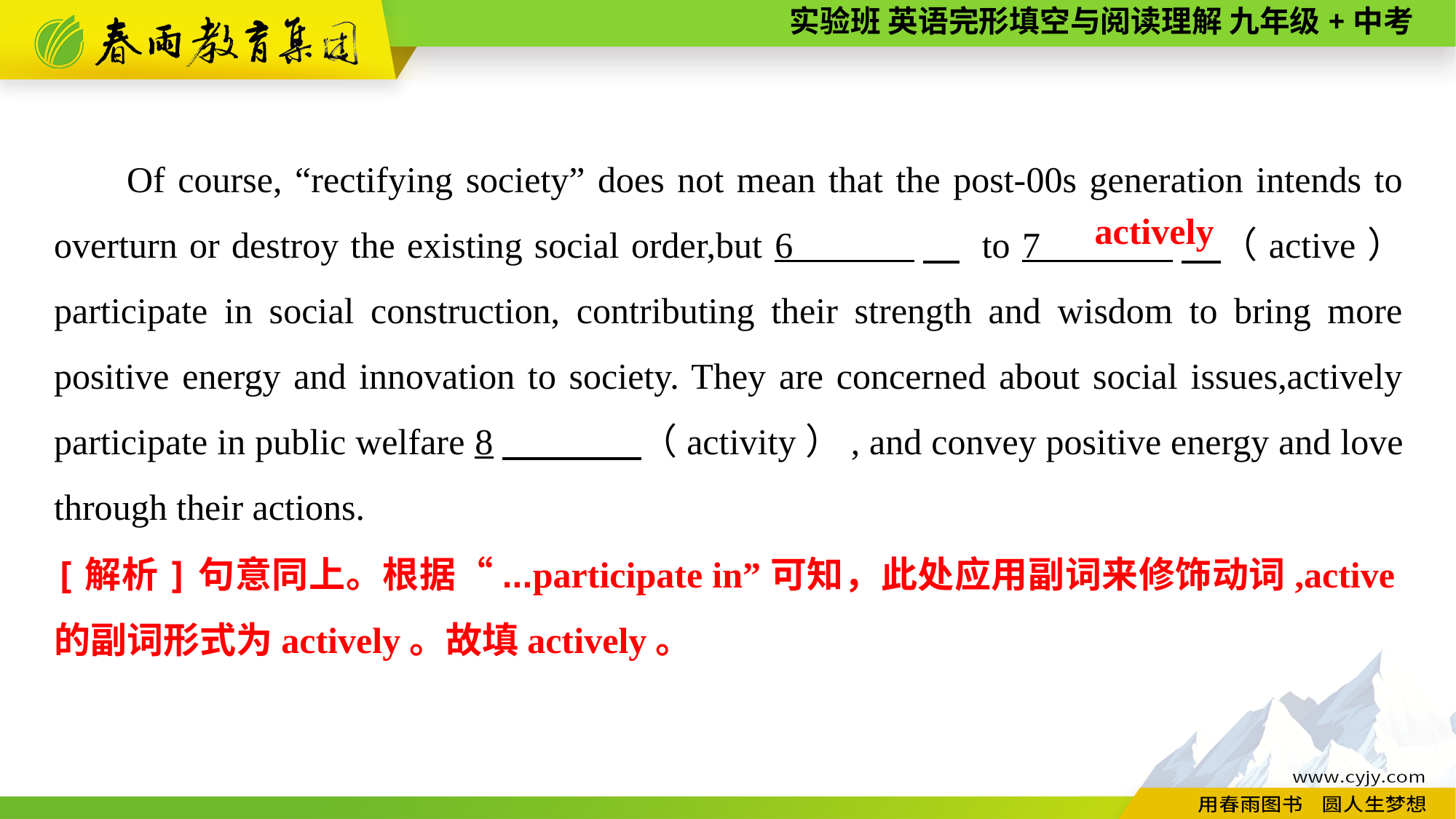

Of course, “rectifying society” does not mean that the post-00s generation intends to overturn or destroy the existing social order,but 6          　 to 7           　（active） participate in social construction, contributing their strength and wisdom to bring more positive energy and innovation to society. They are concerned about social issues,actively participate in public welfare 8　            （activity）, and convey positive energy and love through their actions.
actively
[解析]句意同上。根据“...participate in”可知，此处应用副词来修饰动词,active的副词形式为actively。故填actively。